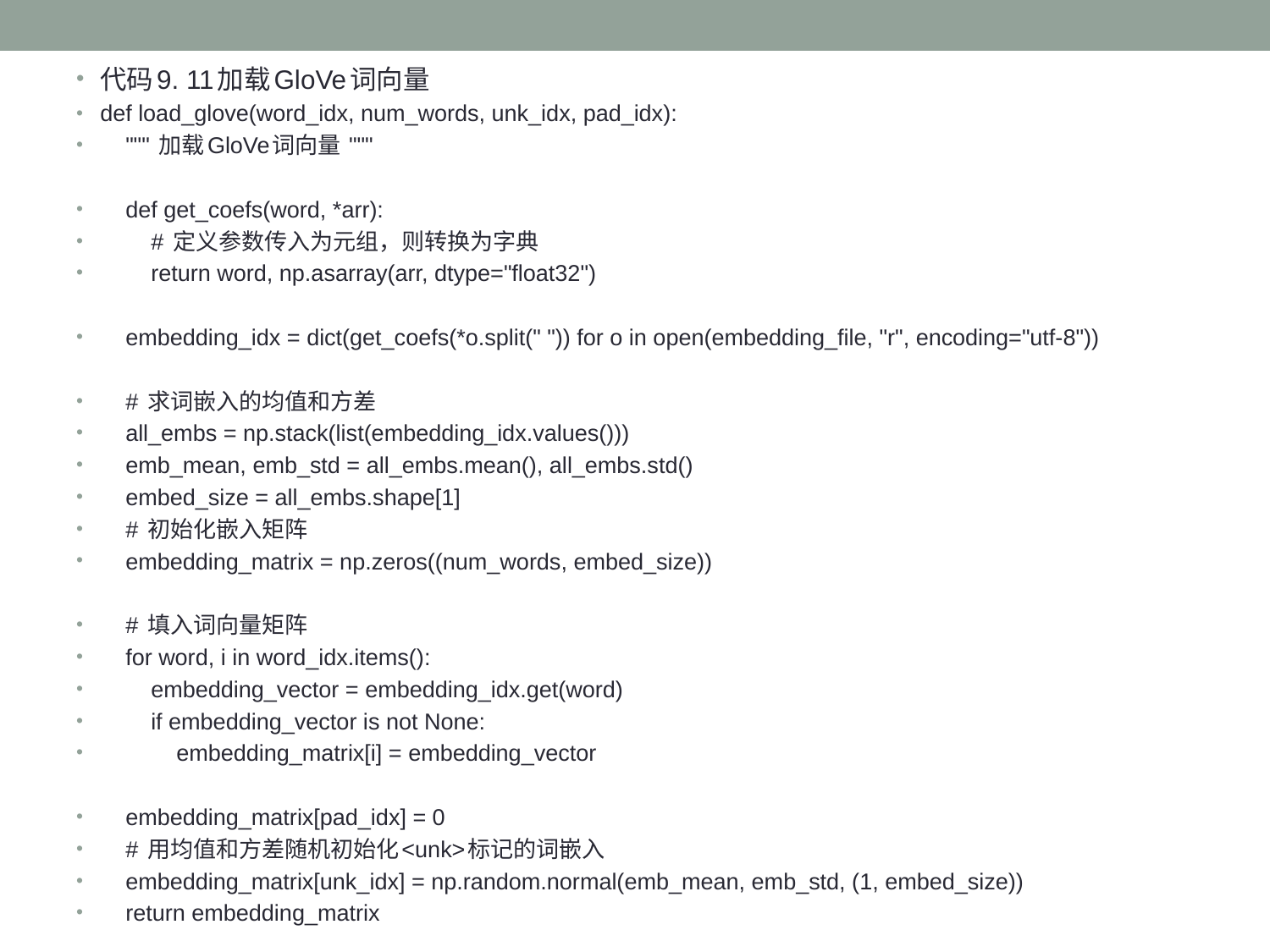

代码9. 11加载GloVe词向量
def load_glove(word_idx, num_words, unk_idx, pad_idx):
    """ 加载GloVe词向量 """

    def get_coefs(word, *arr):
        # 定义参数传入为元组，则转换为字典
        return word, np.asarray(arr, dtype="float32")

    embedding_idx = dict(get_coefs(*o.split(" ")) for o in open(embedding_file, "r", encoding="utf-8"))

    # 求词嵌入的均值和方差
    all_embs = np.stack(list(embedding_idx.values()))
    emb_mean, emb_std = all_embs.mean(), all_embs.std()
    embed_size = all_embs.shape[1]
    # 初始化嵌入矩阵
    embedding_matrix = np.zeros((num_words, embed_size))

    # 填入词向量矩阵
    for word, i in word_idx.items():
        embedding_vector = embedding_idx.get(word)
        if embedding_vector is not None:
            embedding_matrix[i] = embedding_vector

    embedding_matrix[pad_idx] = 0
    # 用均值和方差随机初始化<unk>标记的词嵌入
    embedding_matrix[unk_idx] = np.random.normal(emb_mean, emb_std, (1, embed_size))
    return embedding_matrix